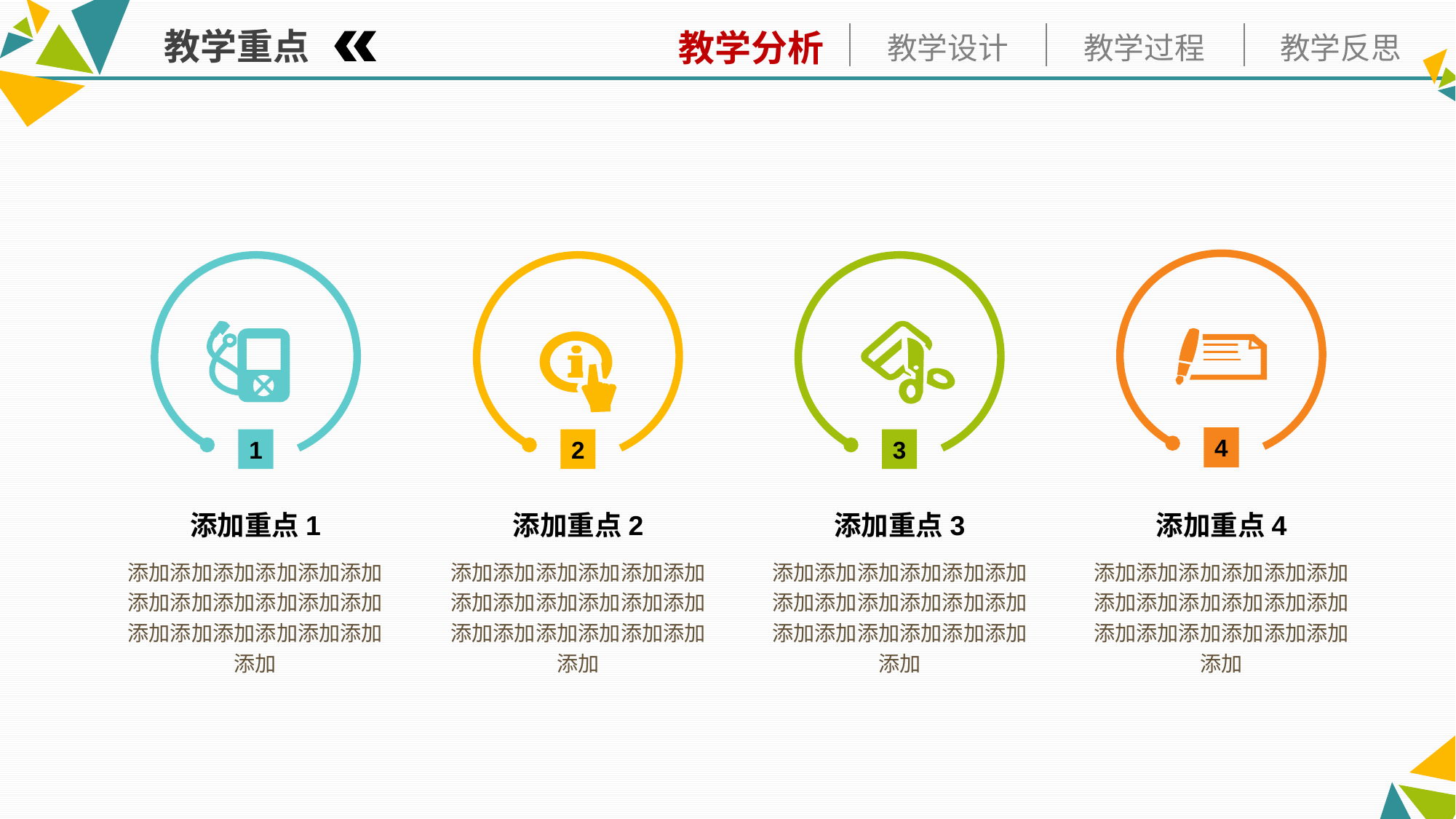

教学重点

4

1

2

3

添加重点1
添加重点2
添加重点3
添加重点4
添加添加添加添加添加添加添加添加添加添加添加添加添加添加添加添加添加添加添加
添加添加添加添加添加添加添加添加添加添加添加添加添加添加添加添加添加添加添加
添加添加添加添加添加添加添加添加添加添加添加添加添加添加添加添加添加添加添加
添加添加添加添加添加添加添加添加添加添加添加添加添加添加添加添加添加添加添加